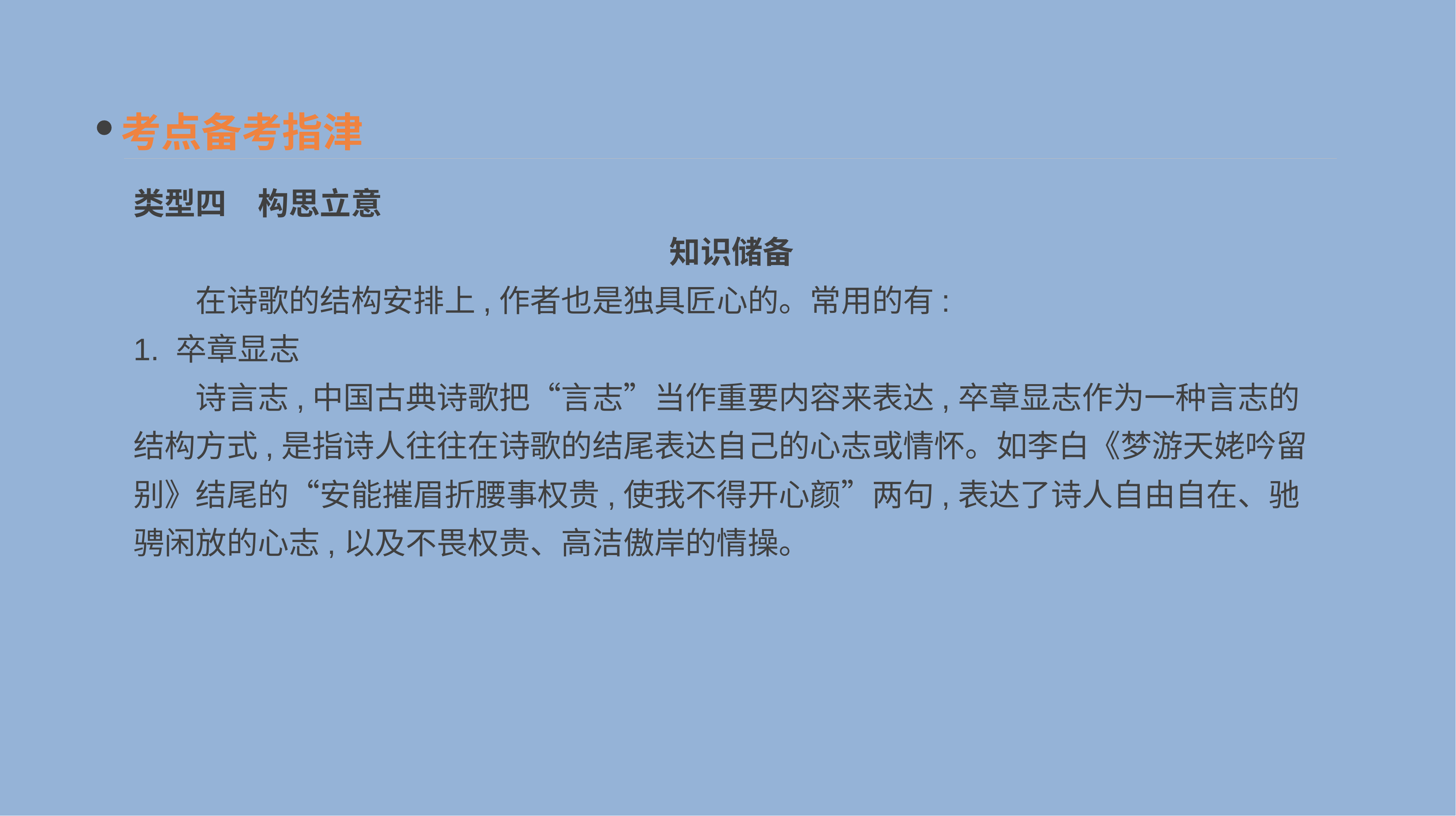

考点备考指津

类型四　构思立意
　知识储备
　　在诗歌的结构安排上,作者也是独具匠心的。常用的有:
1. 卒章显志
　　诗言志,中国古典诗歌把“言志”当作重要内容来表达,卒章显志作为一种言志的结构方式,是指诗人往往在诗歌的结尾表达自己的心志或情怀。如李白《梦游天姥吟留别》结尾的“安能摧眉折腰事权贵,使我不得开心颜”两句,表达了诗人自由自在、驰骋闲放的心志,以及不畏权贵、高洁傲岸的情操。